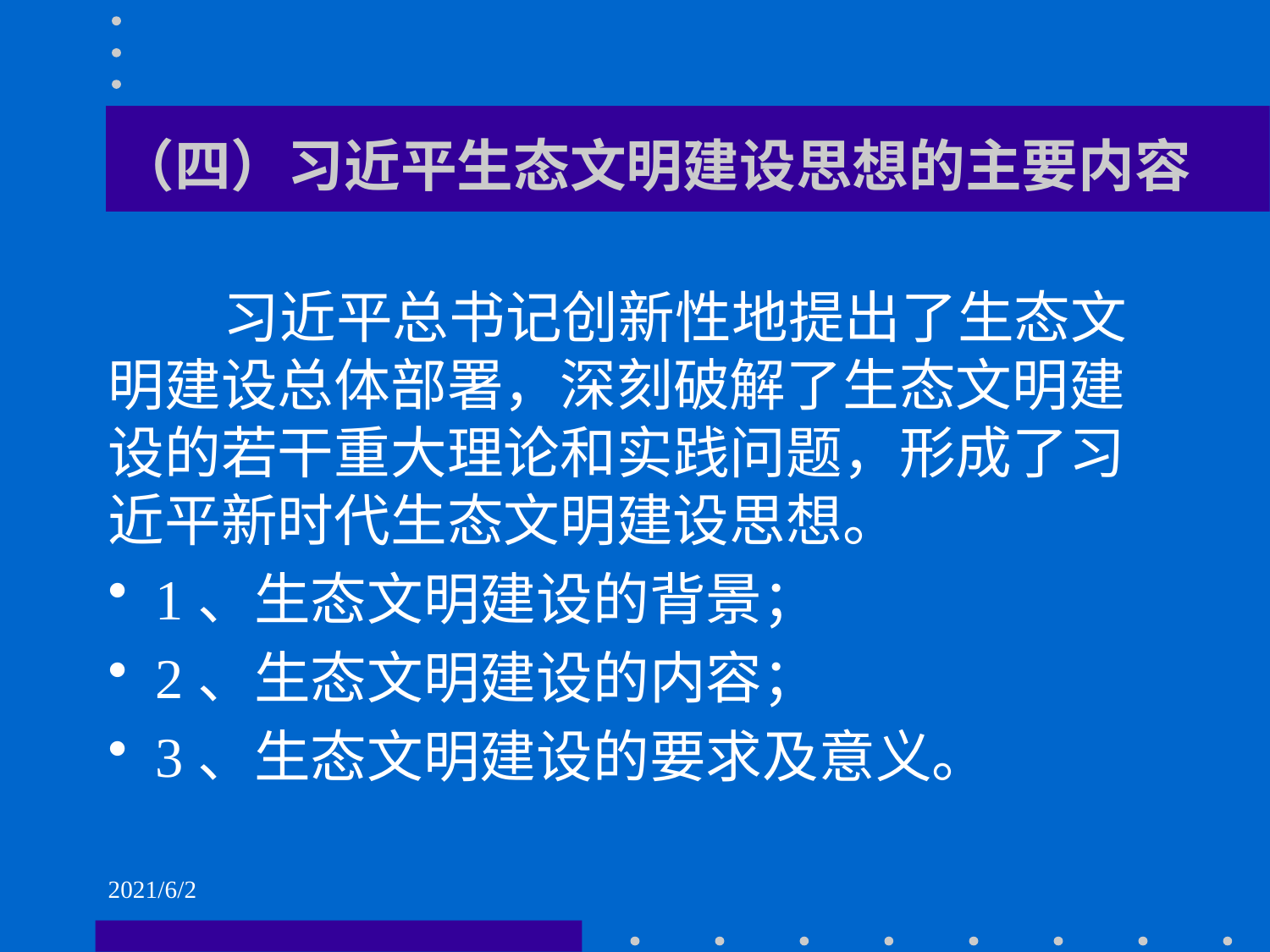

# （四）习近平生态文明建设思想的主要内容
        习近平总书记创新性地提出了生态文明建设总体部署，深刻破解了生态文明建设的若干重大理论和实践问题，形成了习近平新时代生态文明建设思想。
1、生态文明建设的背景；
2、生态文明建设的内容；
3、生态文明建设的要求及意义。

2021/6/2